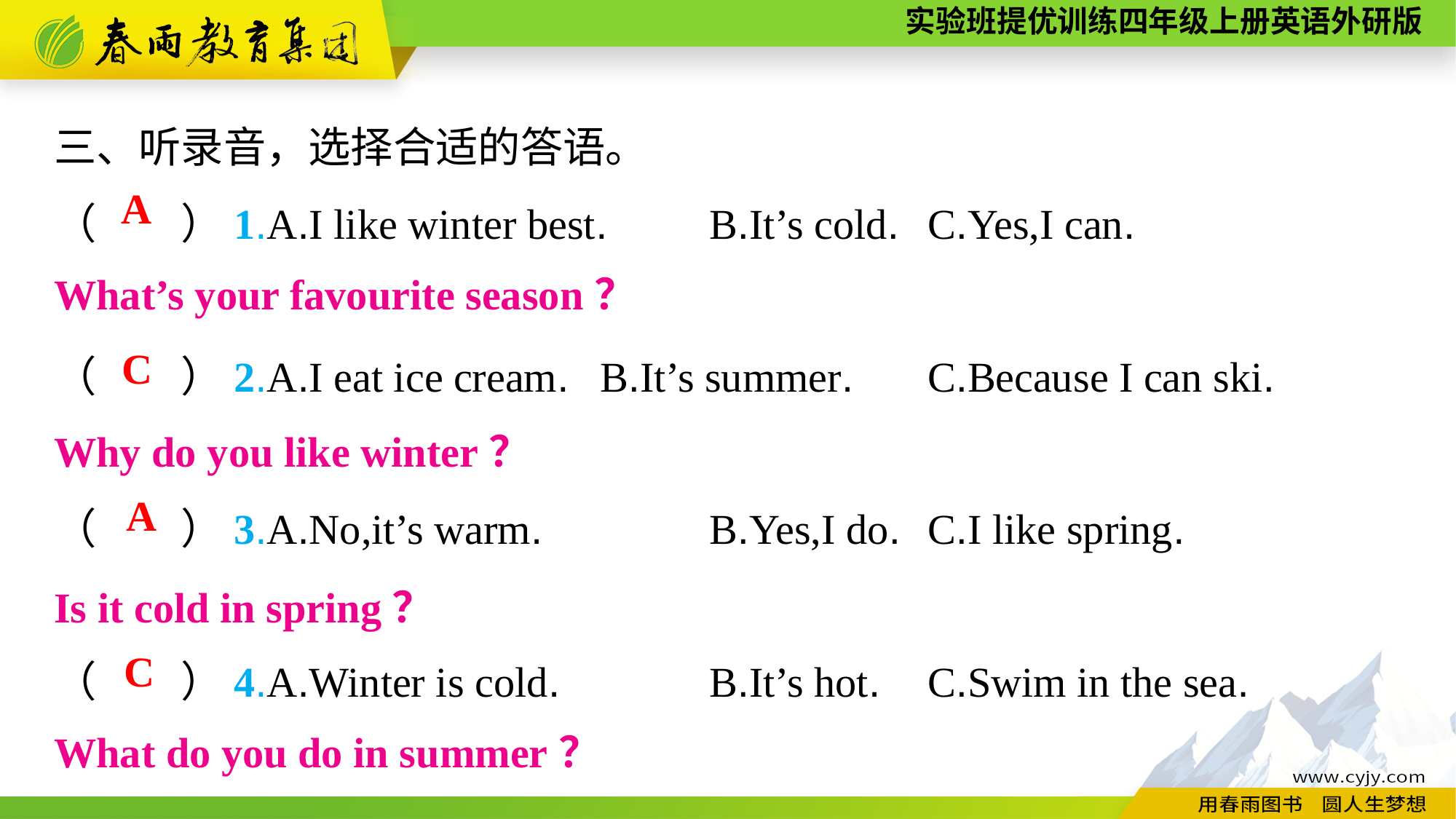

三、听录音，选择合适的答语。
（　　）1.A.I like winter best.	B.It’s cold.	C.Yes,I can.

（　　）2.A.I eat ice cream.	B.It’s summer.	C.Because I can ski.

（　　）3.A.No,it’s warm.		B.Yes,I do.	C.I like spring.

（　　）4.A.Winter is cold.		B.It’s hot.	C.Swim in the sea.
A
What’s your favourite season？
C
Why do you like winter？
A
Is it cold in spring？
C
What do you do in summer？